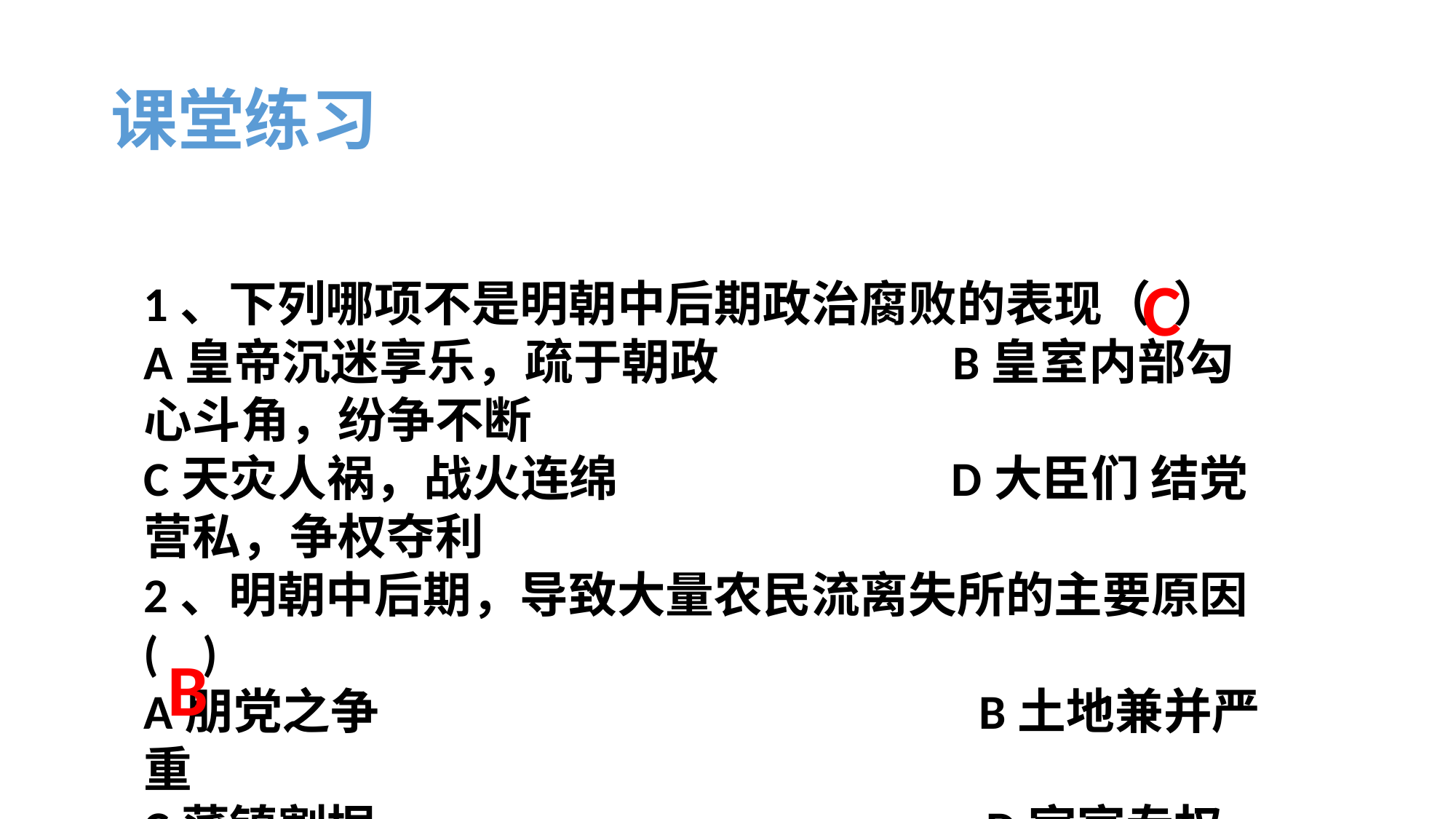

# 课堂练习

C
1、下列哪项不是明朝中后期政治腐败的表现（  ）
A皇帝沉迷享乐，疏于朝政                    B皇室内部勾心斗角，纷争不断
C天灾人祸，战火连绵                             D大臣们 结党营私，争权夺利
2、明朝中后期，导致大量农民流离失所的主要原因(    )
A朋党之争                                                     B土地兼并严重
C藩镇割据                                                      D宦官专权

B